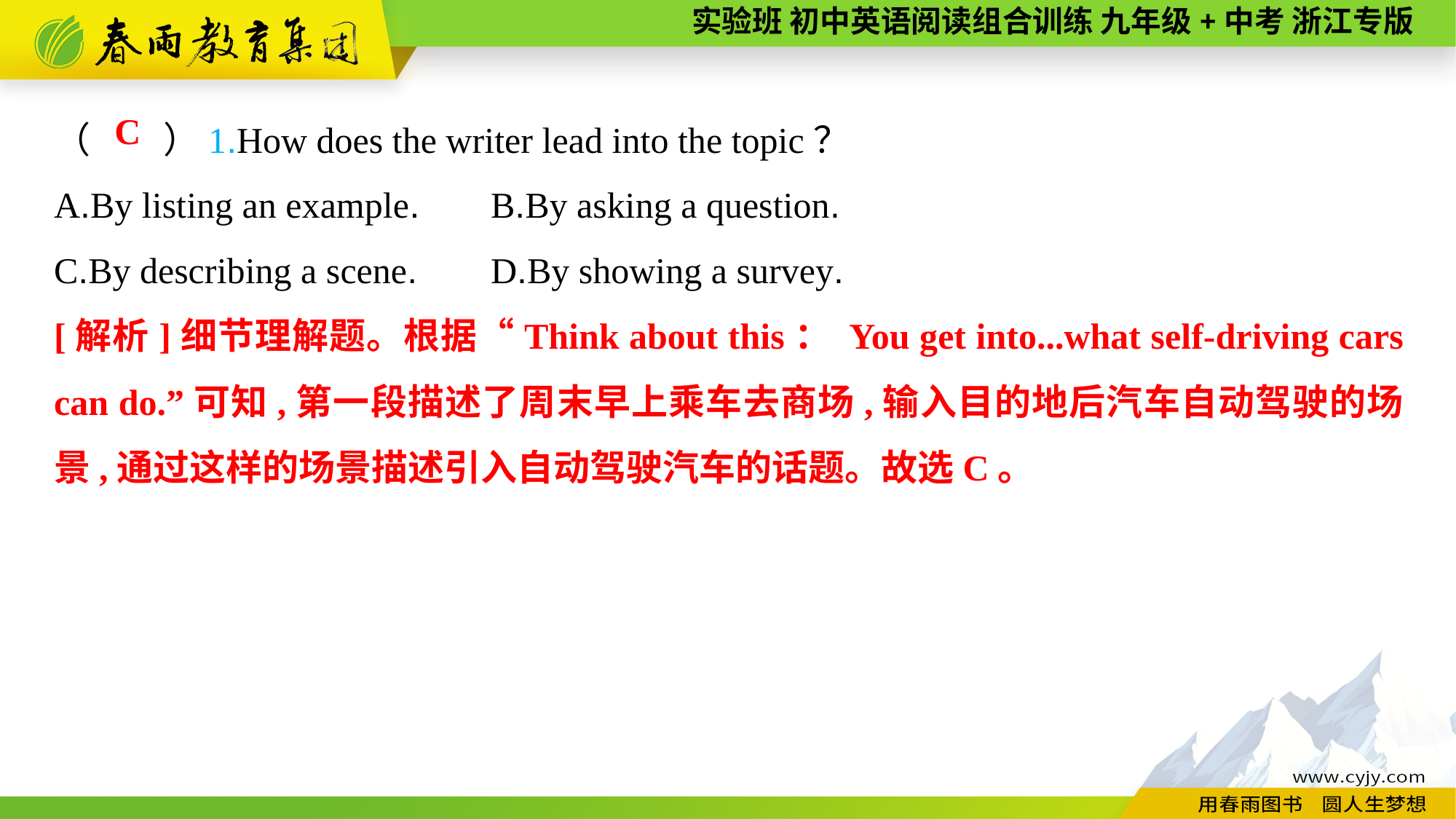

（　　）1.How does the writer lead into the topic？
A.By listing an example.	B.By asking a question.
C.By describing a scene.	D.By showing a survey.
C
[解析]细节理解题。根据“Think about this： You get into...what self-driving cars can do.”可知,第一段描述了周末早上乘车去商场,输入目的地后汽车自动驾驶的场景,通过这样的场景描述引入自动驾驶汽车的话题。故选C。